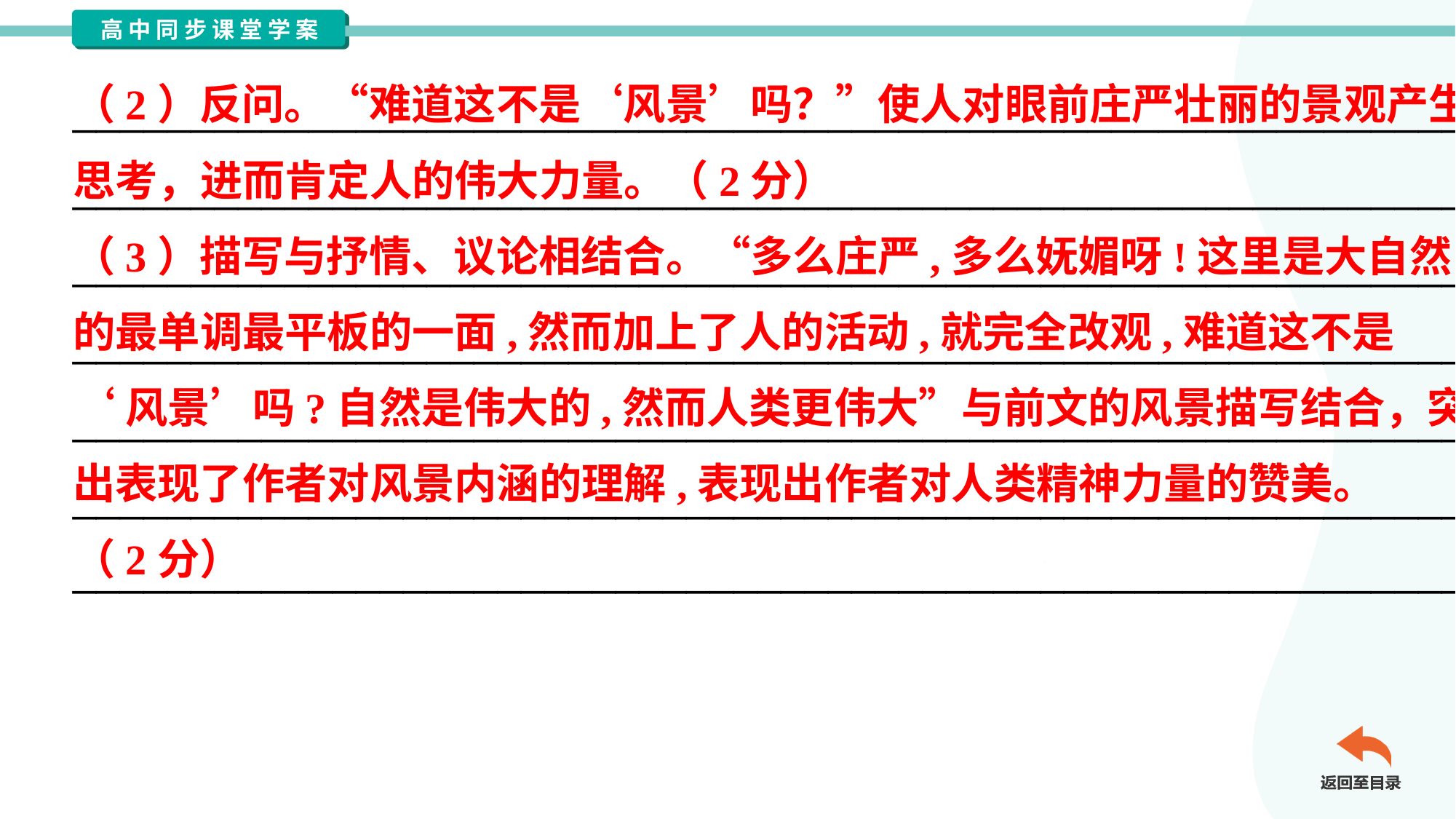

（2）反问。“难道这不是‘风景’吗？”使人对眼前庄严壮丽的景观产生
思考，进而肯定人的伟大力量。（2分）
（3）描写与抒情、议论相结合。“多么庄严,多么妩媚呀!这里是大自然
的最单调最平板的一面,然而加上了人的活动,就完全改观,难道这不是
‘风景’吗?自然是伟大的,然而人类更伟大”与前文的风景描写结合，突
出表现了作者对风景内涵的理解,表现出作者对人类精神力量的赞美。
（2分）
_____________________________________________________________
_____________________________________________________________
_____________________________________________________________
_____________________________________________________________
_____________________________________________________________
_____________________________________________________________
_____________________________________________________________